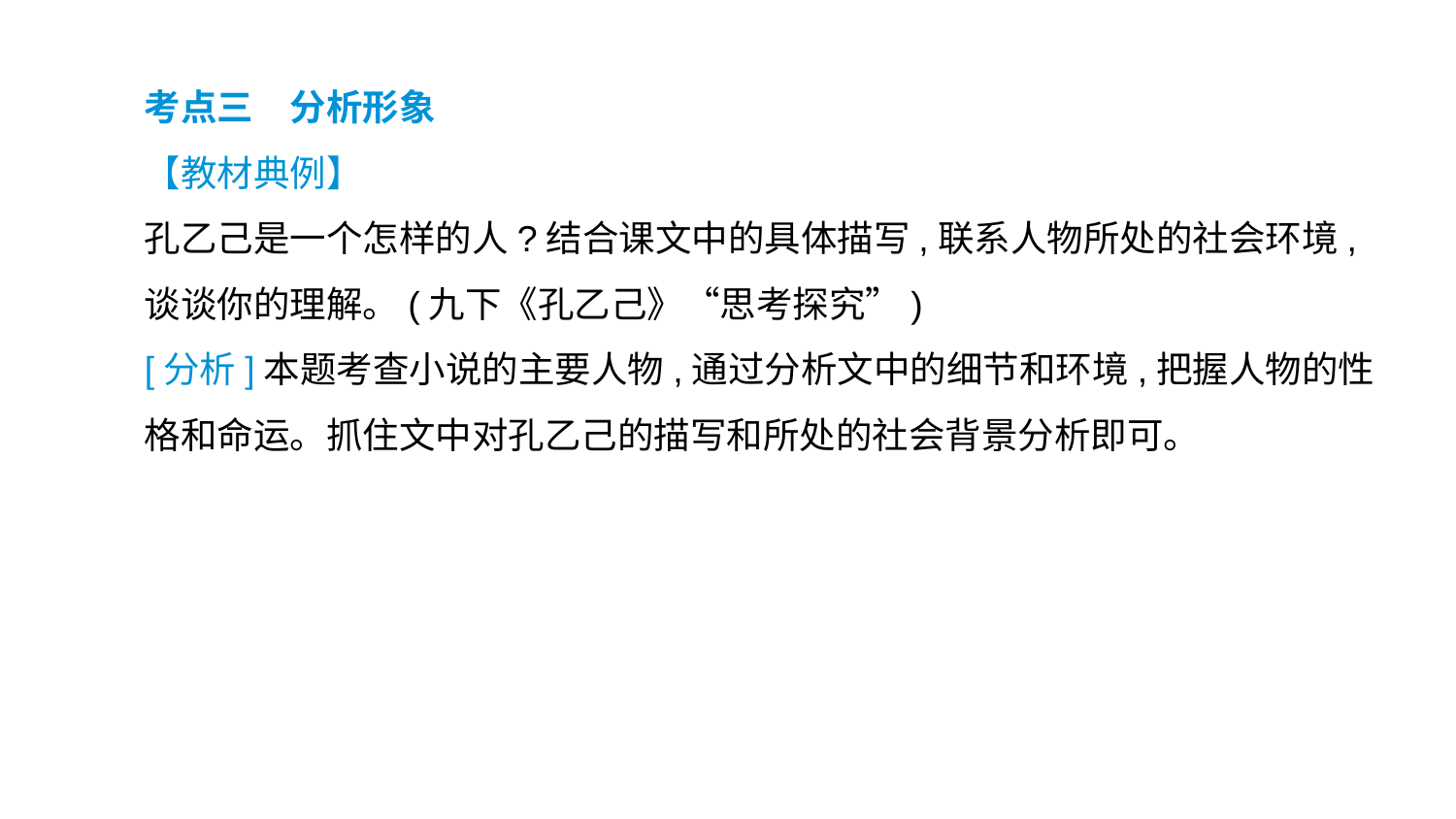

考点三　分析形象
【教材典例】
孔乙己是一个怎样的人?结合课文中的具体描写,联系人物所处的社会环境,谈谈你的理解。(九下《孔乙己》“思考探究”)
[分析]本题考查小说的主要人物,通过分析文中的细节和环境,把握人物的性格和命运。抓住文中对孔乙己的描写和所处的社会背景分析即可。